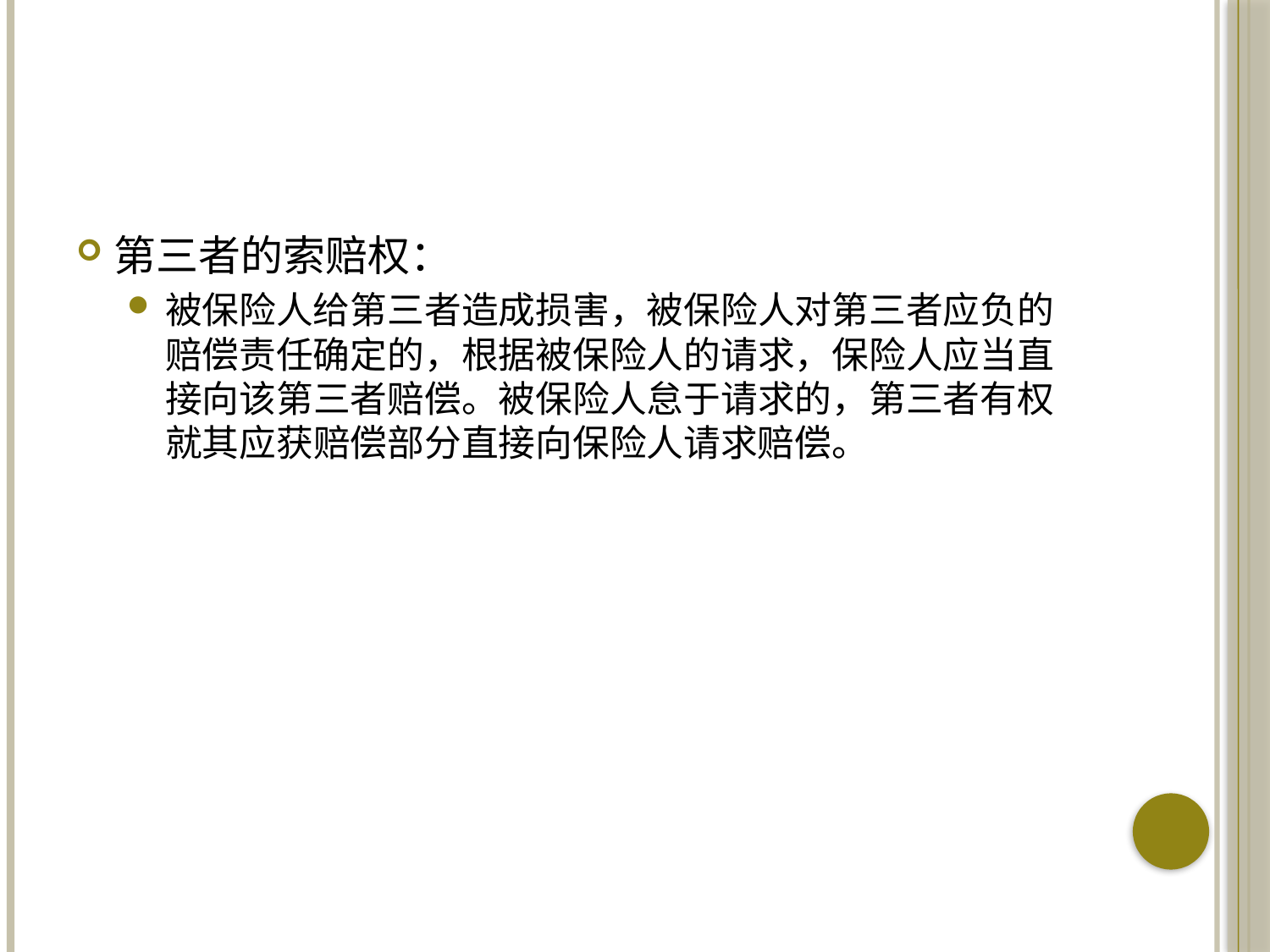

#
第三者的索赔权：
被保险人给第三者造成损害，被保险人对第三者应负的赔偿责任确定的，根据被保险人的请求，保险人应当直接向该第三者赔偿。被保险人怠于请求的，第三者有权就其应获赔偿部分直接向保险人请求赔偿。